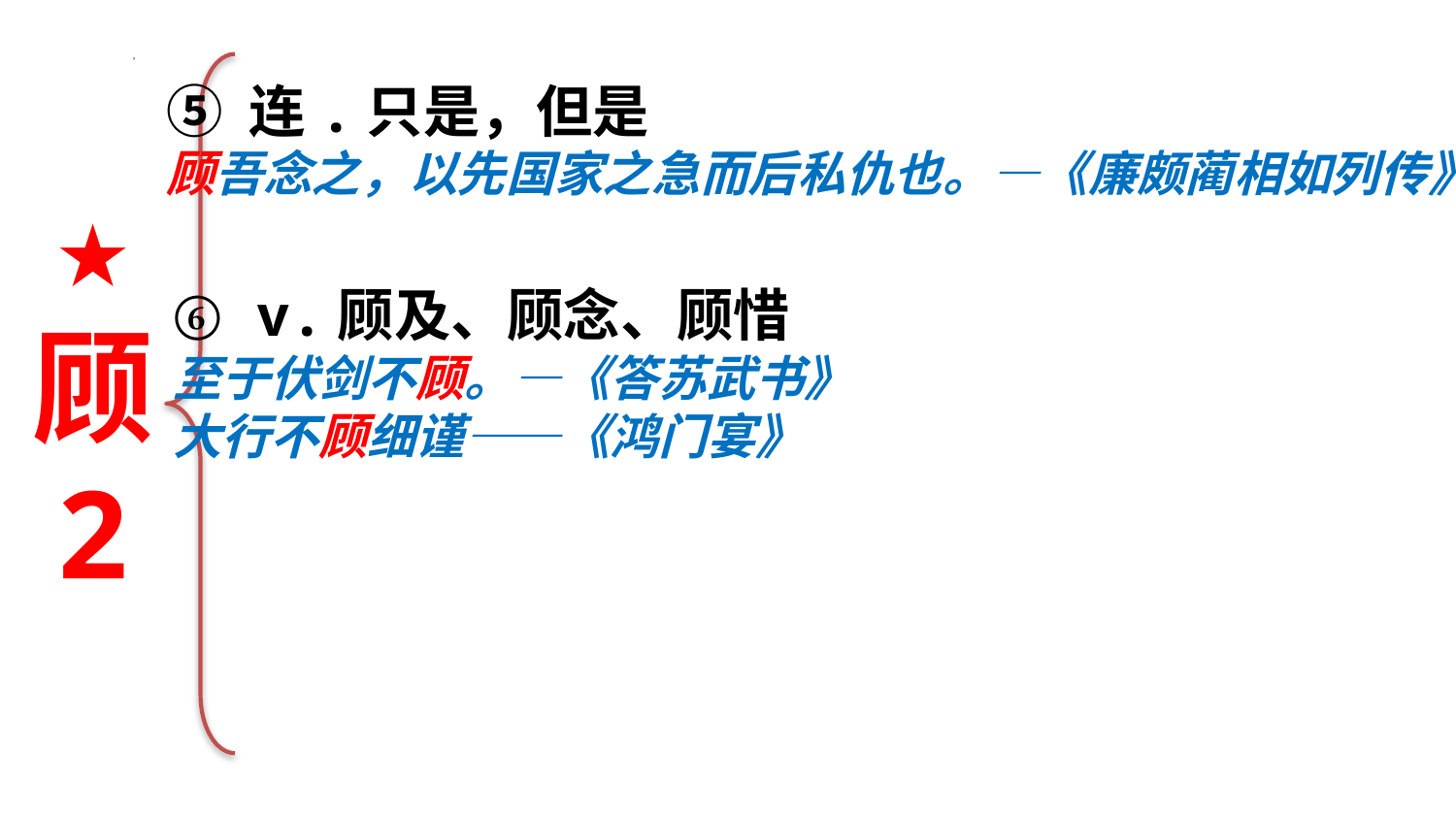

⑤ 连.只是，但是
顾吾念之，以先国家之急而后私仇也。—《廉颇蔺相如列传》
★
顾
2
⑥ v.顾及、顾念、顾惜
至于伏剑不顾。—《答苏武书》
大行不顾细谨——《鸿门宴》